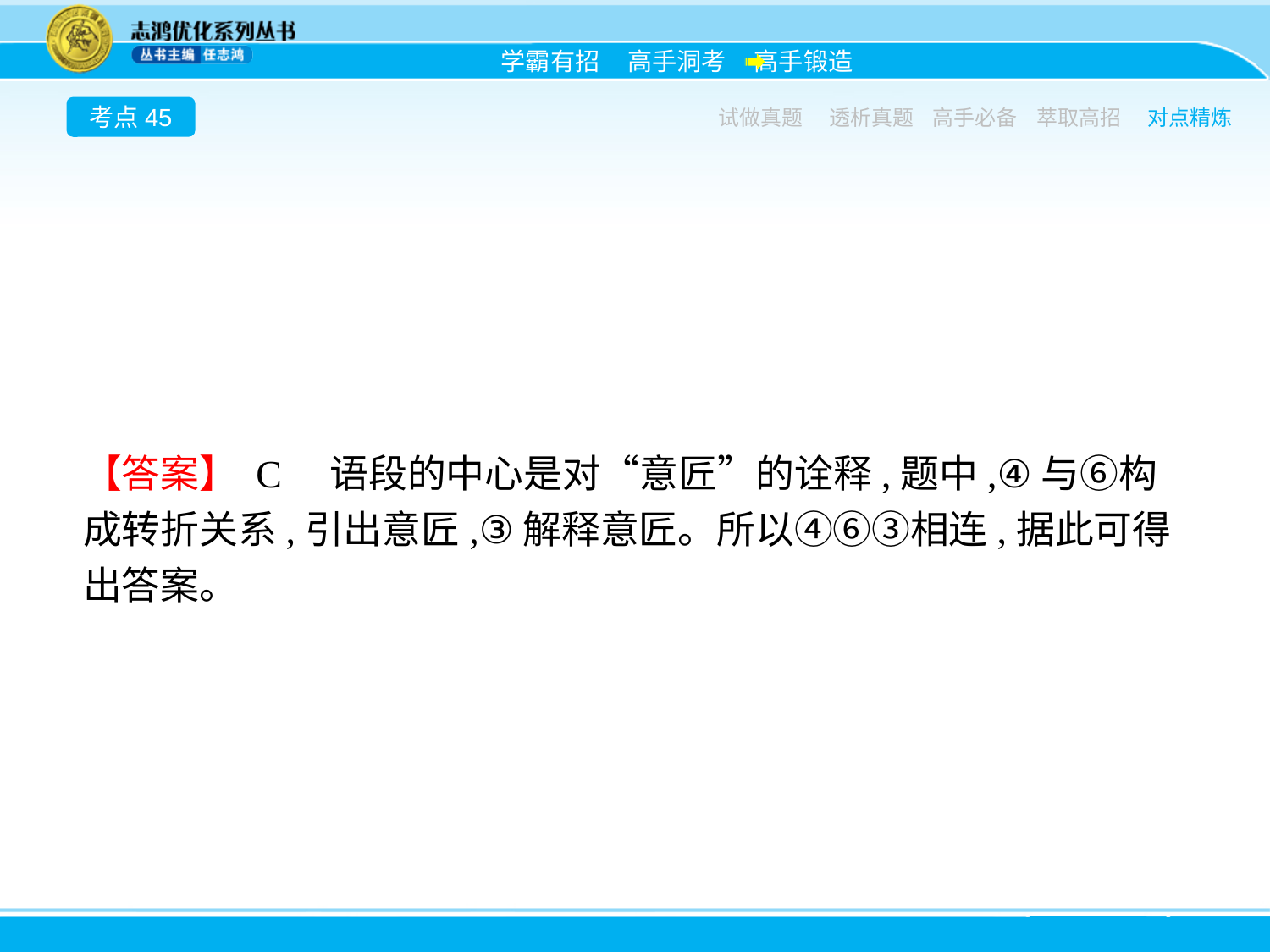

考点45
试做真题
透析真题
高手必备
萃取高招
对点精炼
【答案】 C　语段的中心是对“意匠”的诠释,题中,④与⑥构成转折关系,引出意匠,③解释意匠。所以④⑥③相连,据此可得出答案。